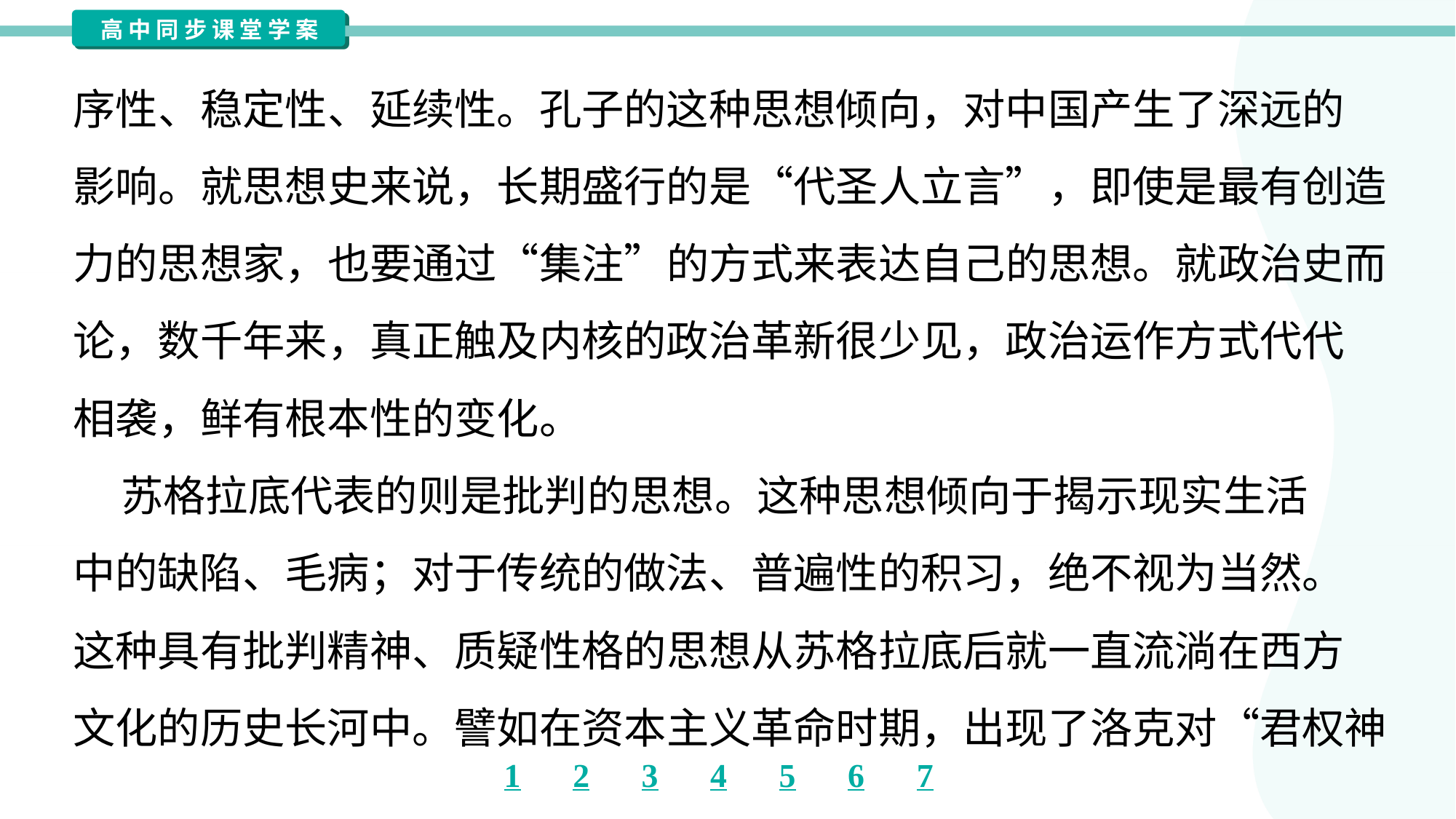

序性、稳定性、延续性。孔子的这种思想倾向，对中国产生了深远的
影响。就思想史来说，长期盛行的是“代圣人立言”，即使是最有创造
力的思想家，也要通过“集注”的方式来表达自己的思想。就政治史而
论，数千年来，真正触及内核的政治革新很少见，政治运作方式代代
相袭，鲜有根本性的变化。
    苏格拉底代表的则是批判的思想。这种思想倾向于揭示现实生活
中的缺陷、毛病；对于传统的做法、普遍性的积习，绝不视为当然。
这种具有批判精神、质疑性格的思想从苏格拉底后就一直流淌在西方
文化的历史长河中。譬如在资本主义革命时期，出现了洛克对“君权神